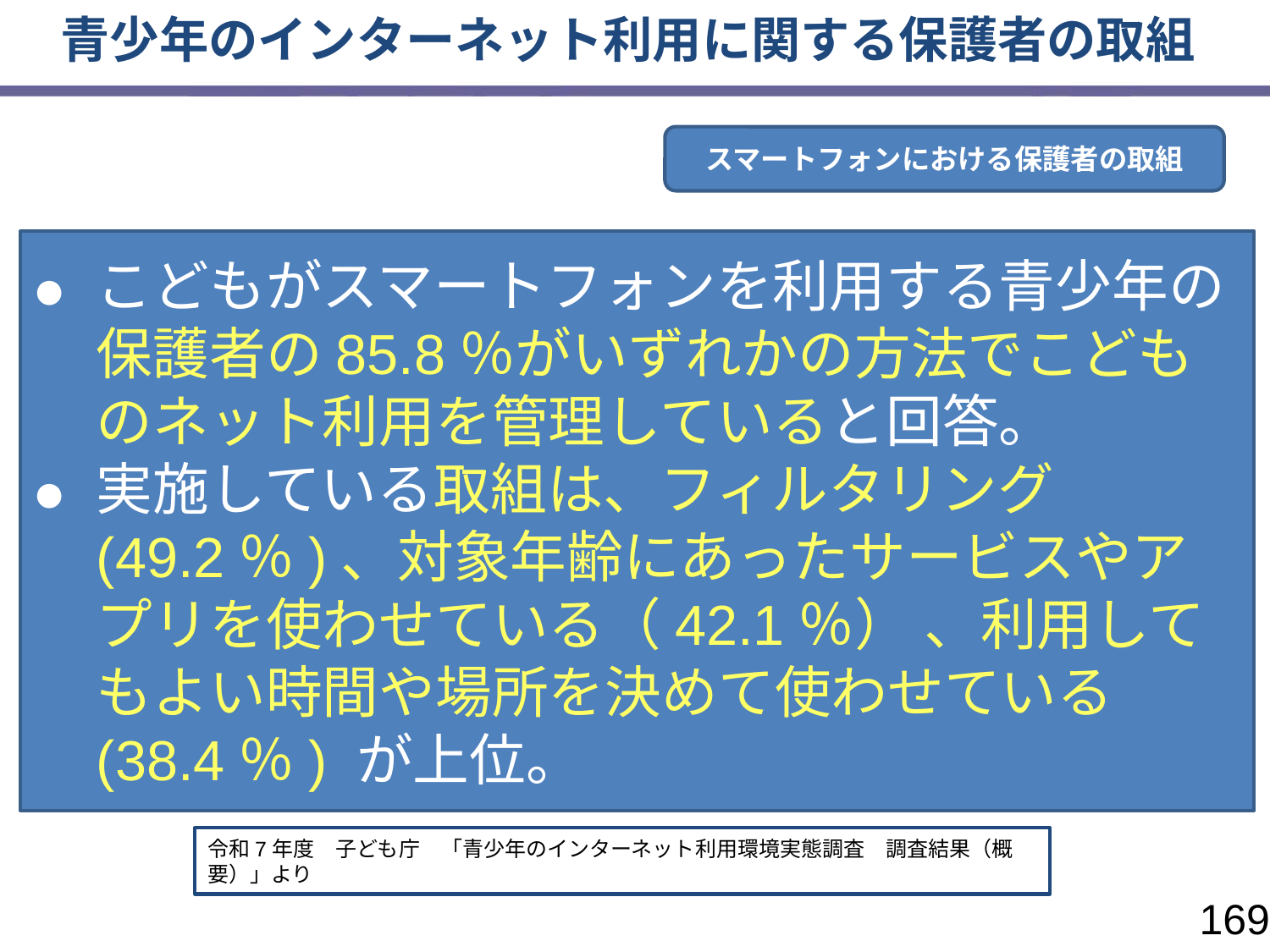

青少年のインターネット利用に関する保護者の取組
スマートフォンにおける保護者の取組
こどもがスマートフォンを利用する青少年の保護者の85.8％がいずれかの方法でこどものネット利用を管理していると回答。
実施している取組は、フィルタリング(49.2％)、対象年齢にあったサービスやアプリを使わせている（42.1％） 、利用してもよい時間や場所を決めて使わせている(38.4％) が上位。
令和7年度　子ども庁　「青少年のインターネット利用環境実態調査　調査結果（概要）」より
169